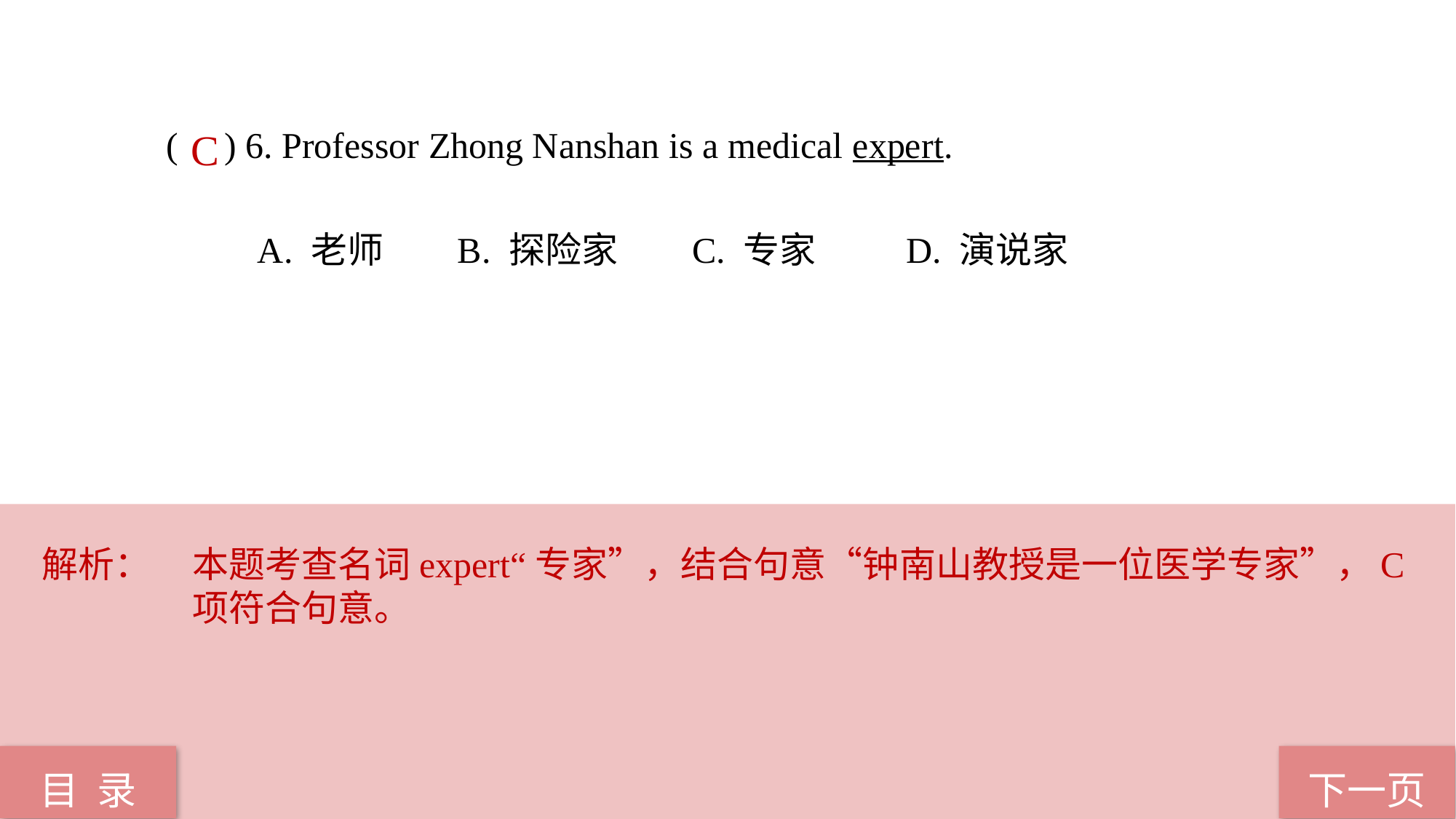

(     ) 6. Professor Zhong Nanshan is a medical expert.

          A. 老师        B. 探险家        C. 专家          D. 演说家
C
解析：	本题考查名词expert“专家”，结合句意“钟南山教授是一位医学专家”，C项符合句意。